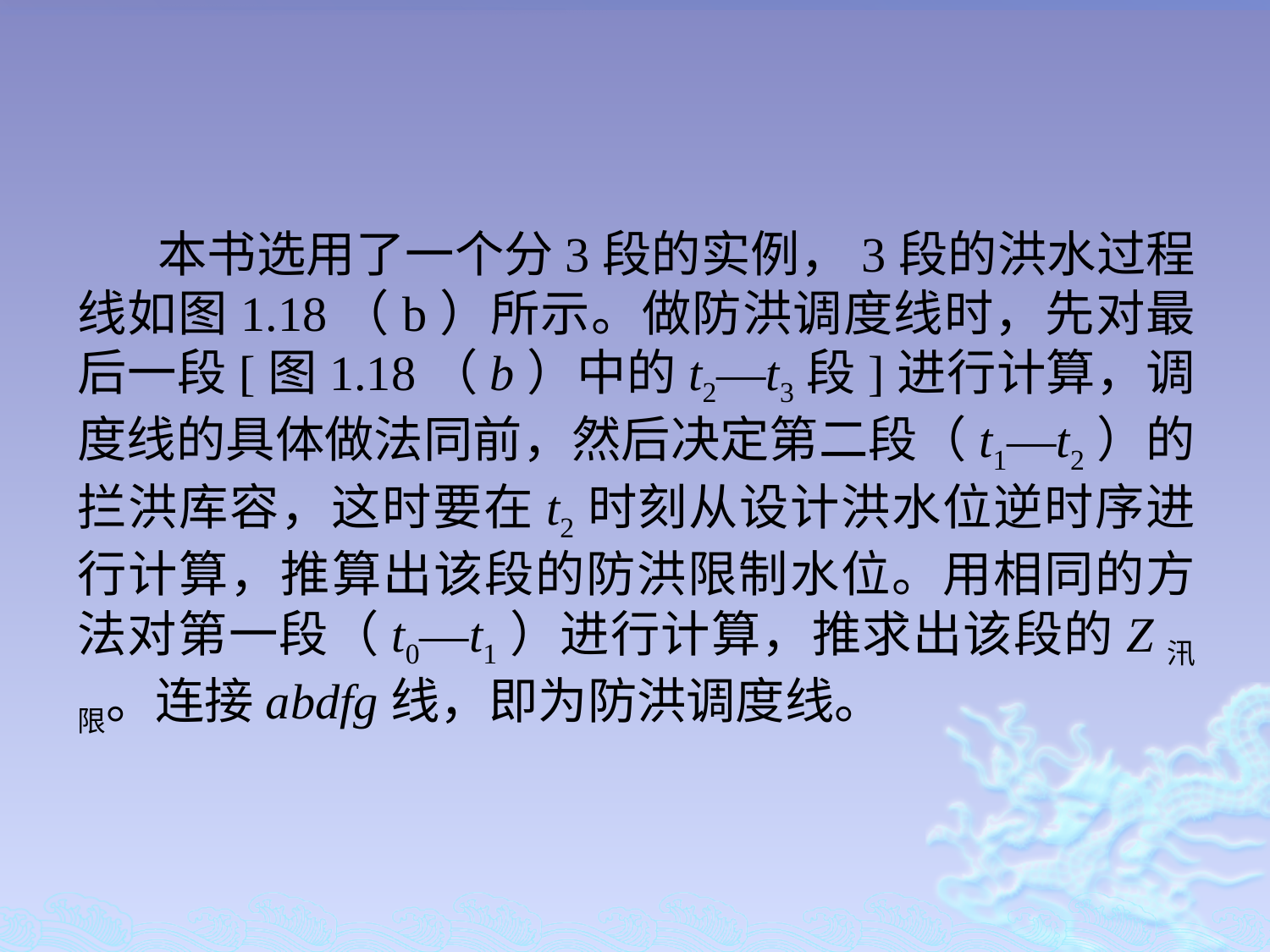

本书选用了一个分3段的实例，3段的洪水过程线如图1.18（b）所示。做防洪调度线时，先对最后一段[图1.18（b）中的t2—t3段]进行计算，调度线的具体做法同前，然后决定第二段（t1—t2）的拦洪库容，这时要在t2时刻从设计洪水位逆时序进行计算，推算出该段的防洪限制水位。用相同的方法对第一段（t0—t1）进行计算，推求出该段的Z汛限。连接abdfg线，即为防洪调度线。